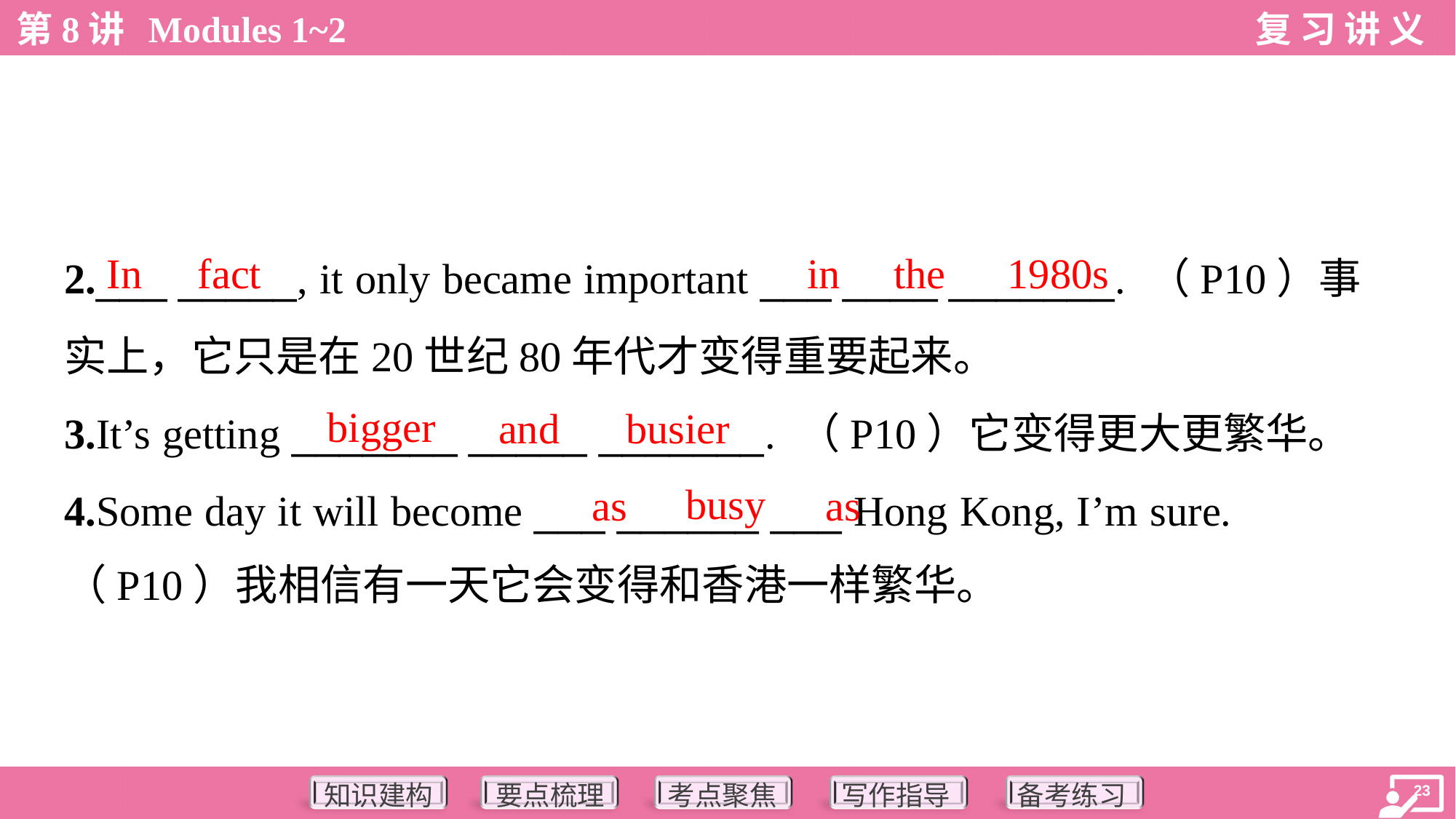

In
fact
in
the
1980s
2.___ _____, it only became important ___ ____ _______. （P10）事
实上，它只是在20世纪80年代才变得重要起来。
3.It’s getting _______ _____ _______. （P10）它变得更大更繁华。
4.Some day it will become ___ ______ ___ Hong Kong, I’m sure.
（P10）我相信有一天它会变得和香港一样繁华。
bigger
and
busier
busy
as
as